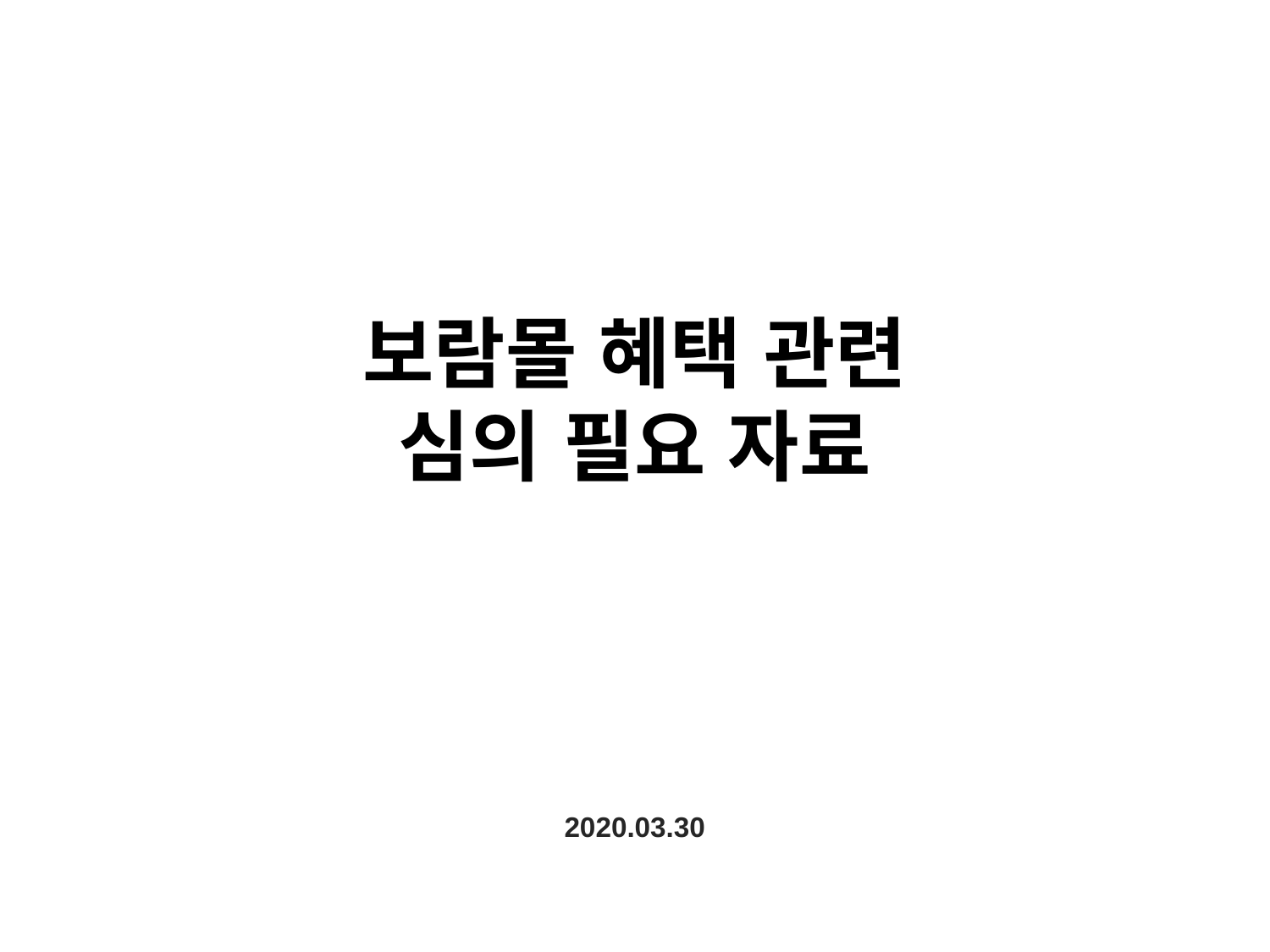

# 보람몰 혜택 관련 심의 필요 자료
2020.03.30